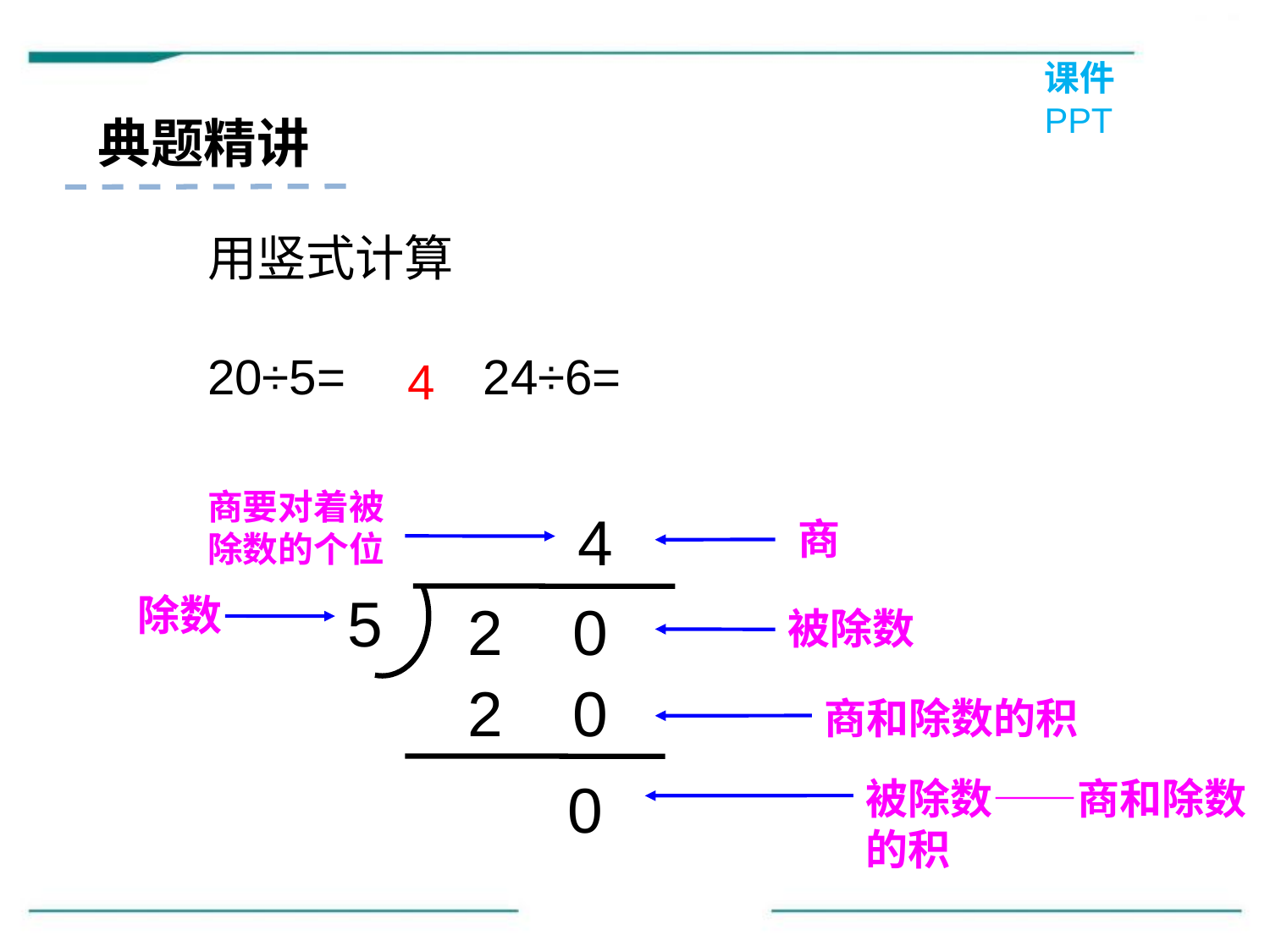

课件PPT
典题精讲
用竖式计算
20÷5=          24÷6=

4
商要对着被除数的个位

4

商

5
除数

2    0
被除数

2    0
商和除数的积

0
被除数——商和除数的积